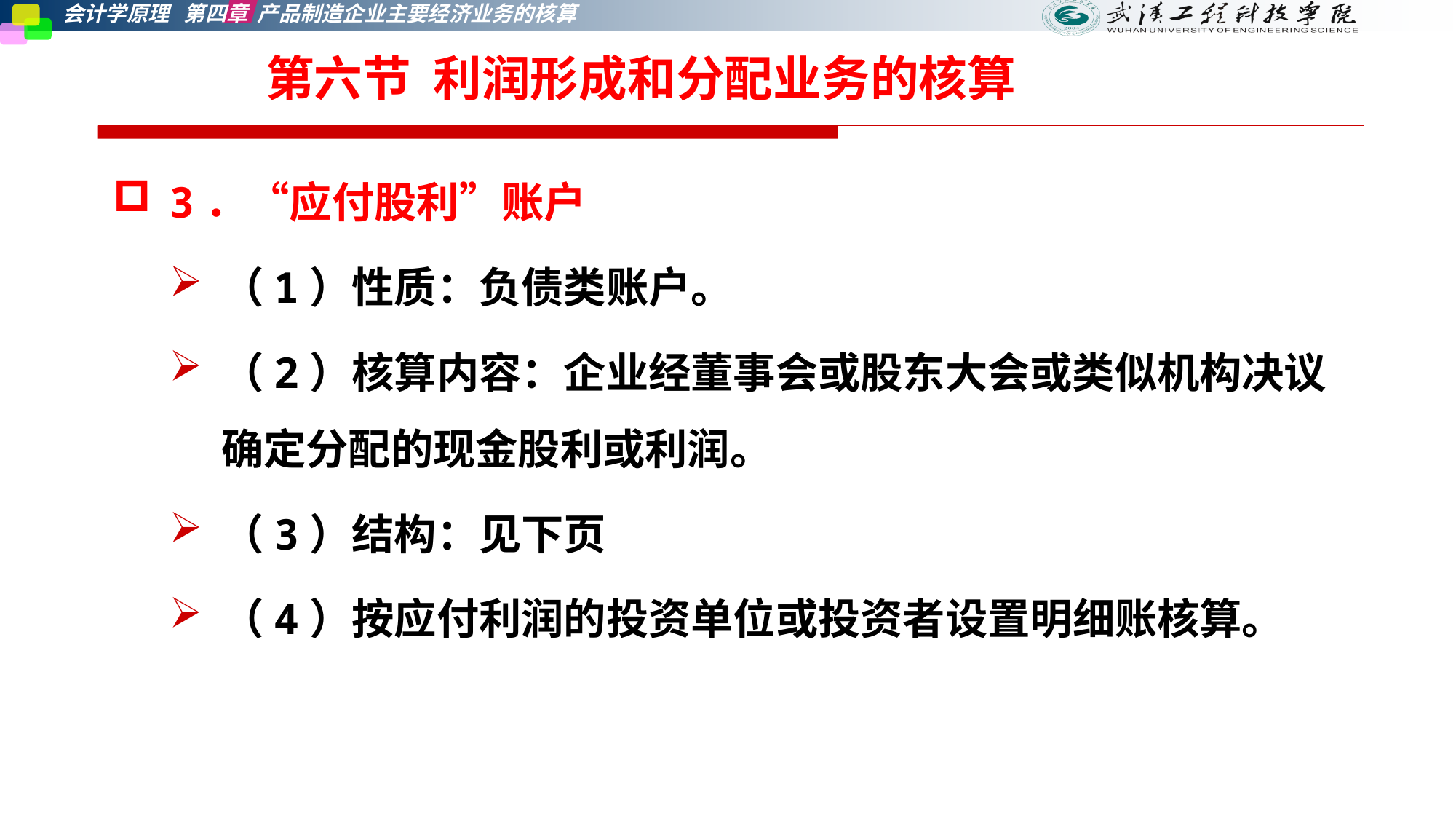

# 第六节  利润形成和分配业务的核算
3．“应付股利”账户
（1）性质：负债类账户。
（2）核算内容：企业经董事会或股东大会或类似机构决议确定分配的现金股利或利润。
（3）结构：见下页
（4）按应付利润的投资单位或投资者设置明细账核算。